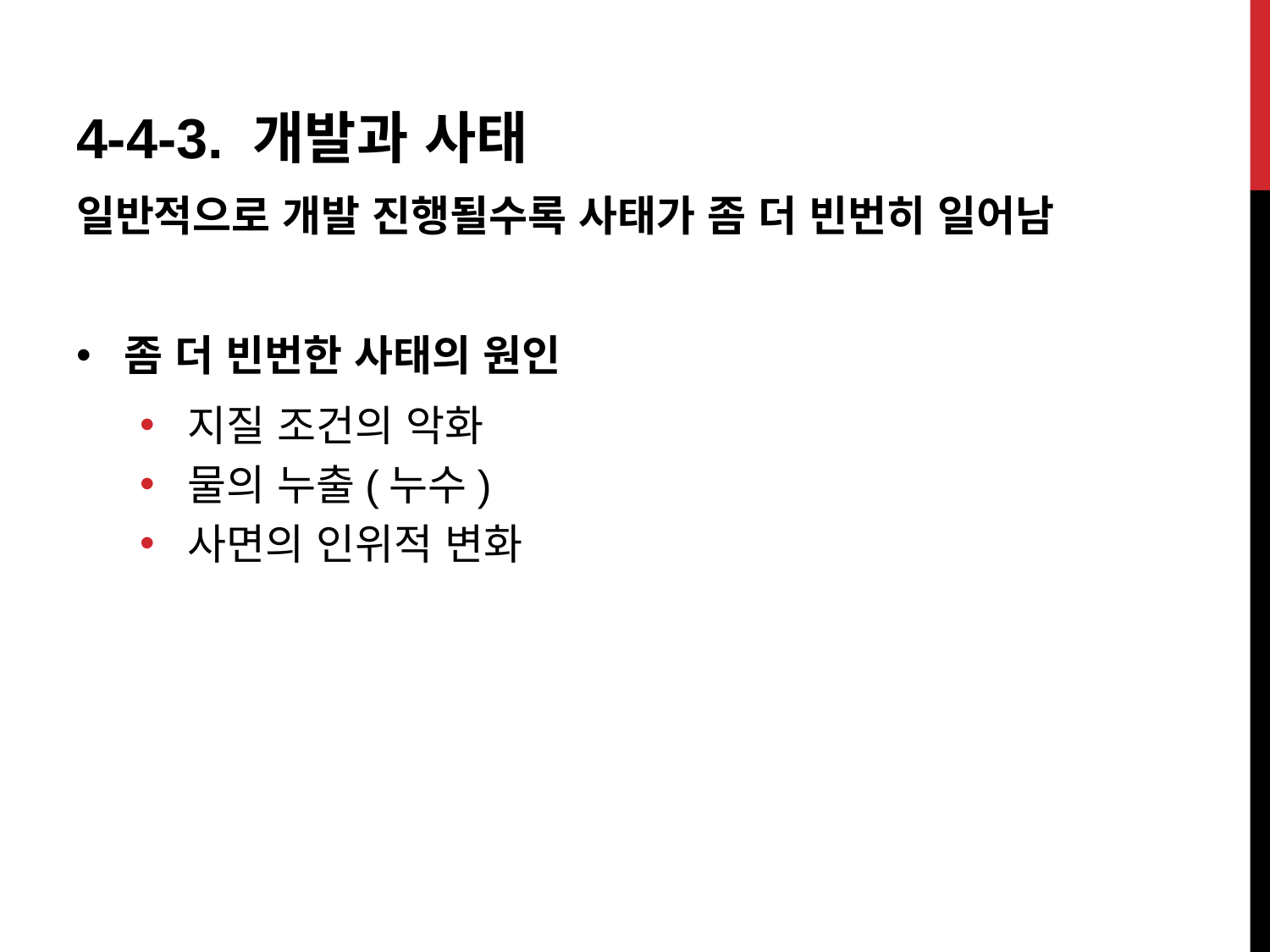

4-4-3. 개발과 사태
일반적으로 개발 진행될수록 사태가 좀 더 빈번히 일어남

좀 더 빈번한 사태의 원인
지질 조건의 악화
물의 누출(누수)
사면의 인위적 변화